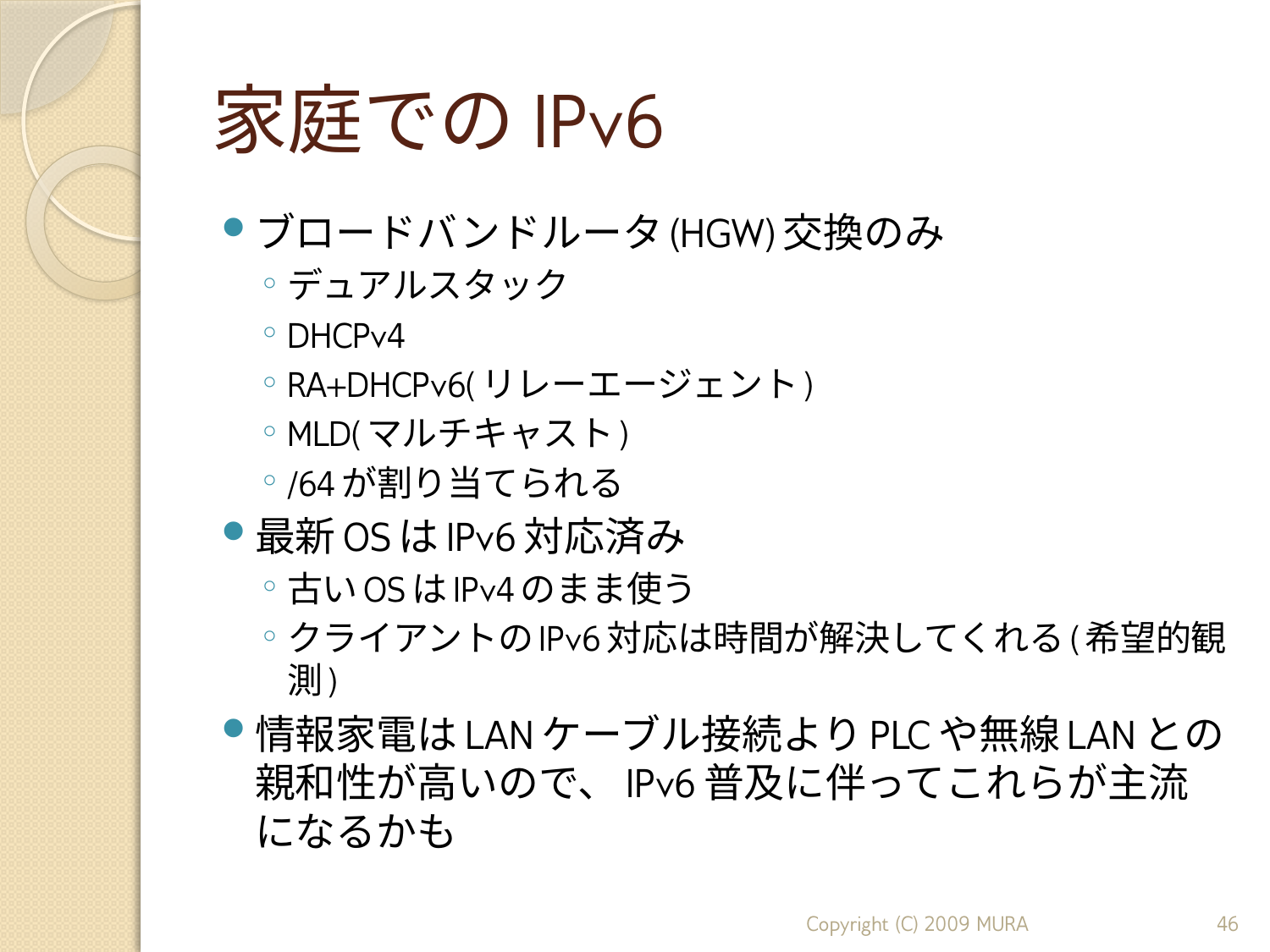

# 家庭でのIPv6
ブロードバンドルータ(HGW)交換のみ
デュアルスタック
DHCPv4
RA+DHCPv6(リレーエージェント)
MLD(マルチキャスト)
/64が割り当てられる
最新OSはIPv6対応済み
古いOSはIPv4のまま使う
クライアントのIPv6対応は時間が解決してくれる(希望的観測)
情報家電はLANケーブル接続よりPLCや無線LANとの親和性が高いので、IPv6普及に伴ってこれらが主流になるかも
Copyright (C) 2009 MURA
46